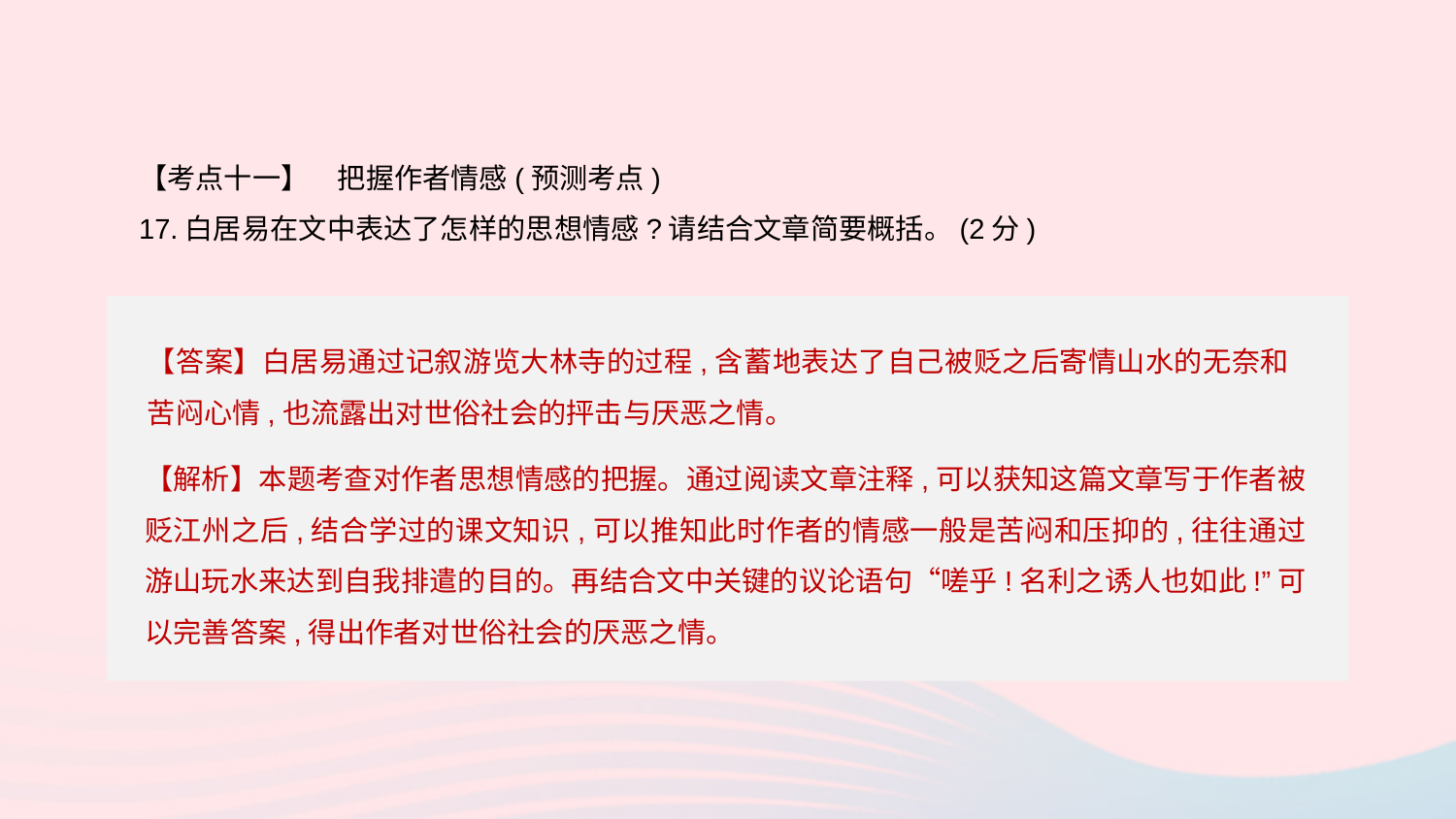

【考点十一】　把握作者情感(预测考点)
17.白居易在文中表达了怎样的思想情感?请结合文章简要概括。(2分)

【答案】白居易通过记叙游览大林寺的过程,含蓄地表达了自己被贬之后寄情山水的无奈和苦闷心情,也流露出对世俗社会的抨击与厌恶之情。
【解析】本题考查对作者思想情感的把握。通过阅读文章注释,可以获知这篇文章写于作者被贬江州之后,结合学过的课文知识,可以推知此时作者的情感一般是苦闷和压抑的,往往通过游山玩水来达到自我排遣的目的。再结合文中关键的议论语句“嗟乎!名利之诱人也如此!”可以完善答案,得出作者对世俗社会的厌恶之情。